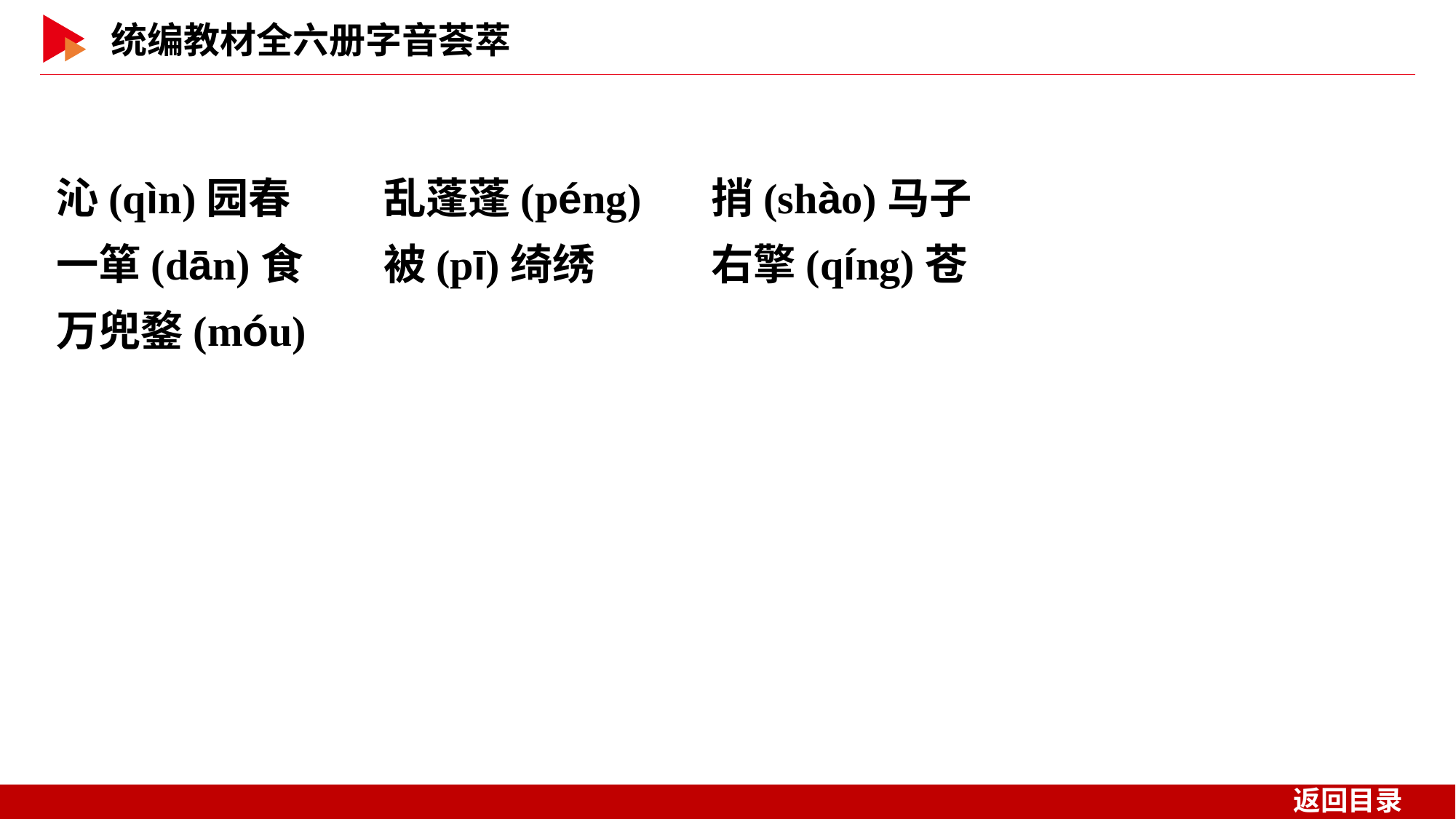

沁(qìn)园春	乱蓬蓬(péng)	捎(shào)马子
一箪(dān)食	被(pī)绮绣		右擎(qíng)苍
万兜鍪(móu)